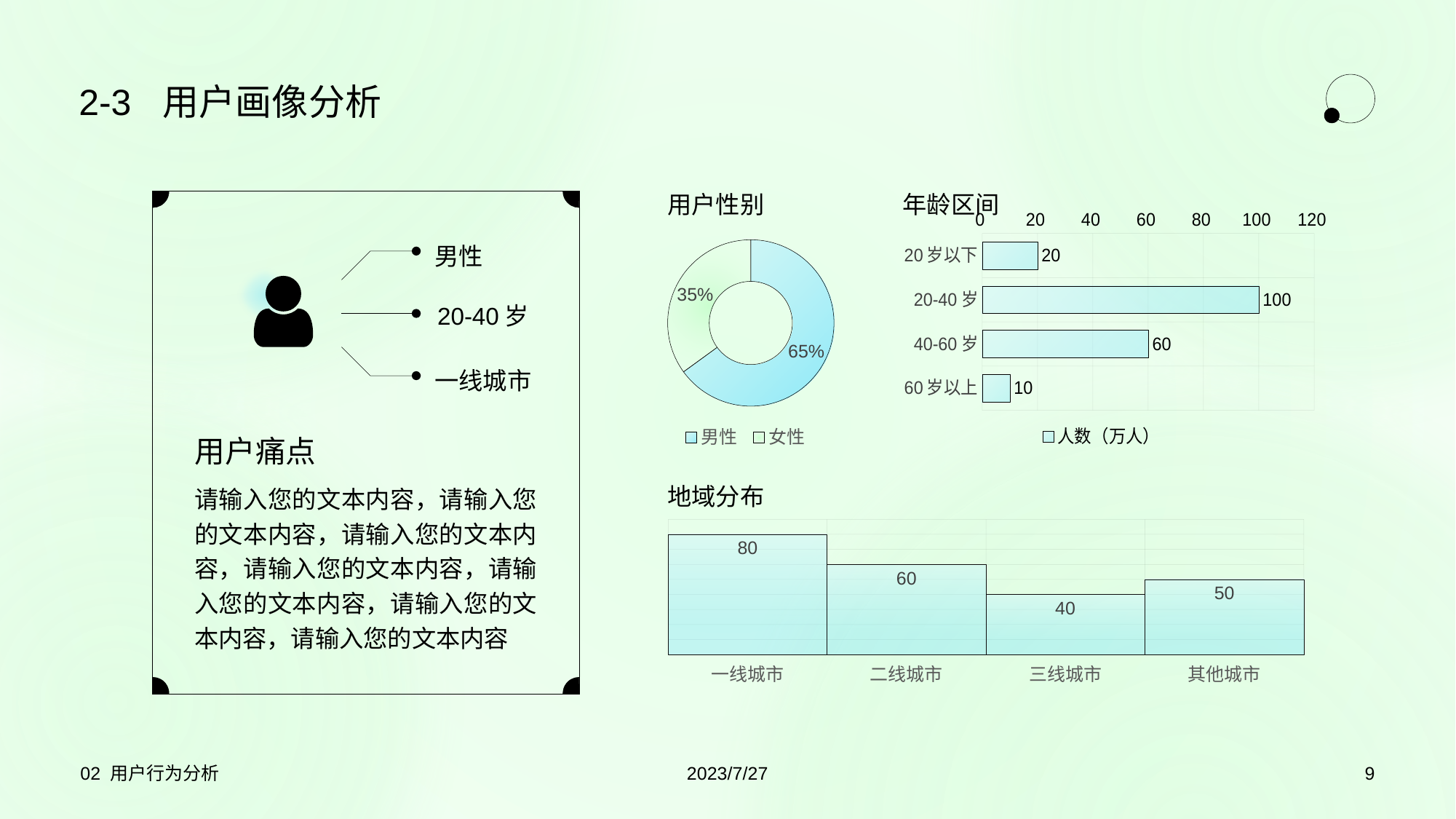

2-3
# 用户画像分析

男性

20-40岁

一线城市
用户痛点
请输入您的文本内容，请输入您的文本内容，请输入您的文本内容，请输入您的文本内容，请输入您的文本内容，请输入您的文本内容，请输入您的文本内容
用户性别

### Chart

| Category | 涨幅 |
|---|---|
| 男性 | 0.65 |
| 女性 | 0.35 |
年龄区间

### Chart

| Category | 人数（万人） |
|---|---|
| 20岁以下 | 20.0 |
| 20-40岁 | 100.0 |
| 40-60岁 | 60.0 |
| 60岁以上 | 10.0 |
地域分布

### Chart

| Category | 系列 1 |
|---|---|
| 一线城市 | 80.0 |
| 二线城市 | 60.0 |
| 三线城市 | 40.0 |
| 其他城市 | 50.0 |
02 用户行为分析
2023/7/27
9